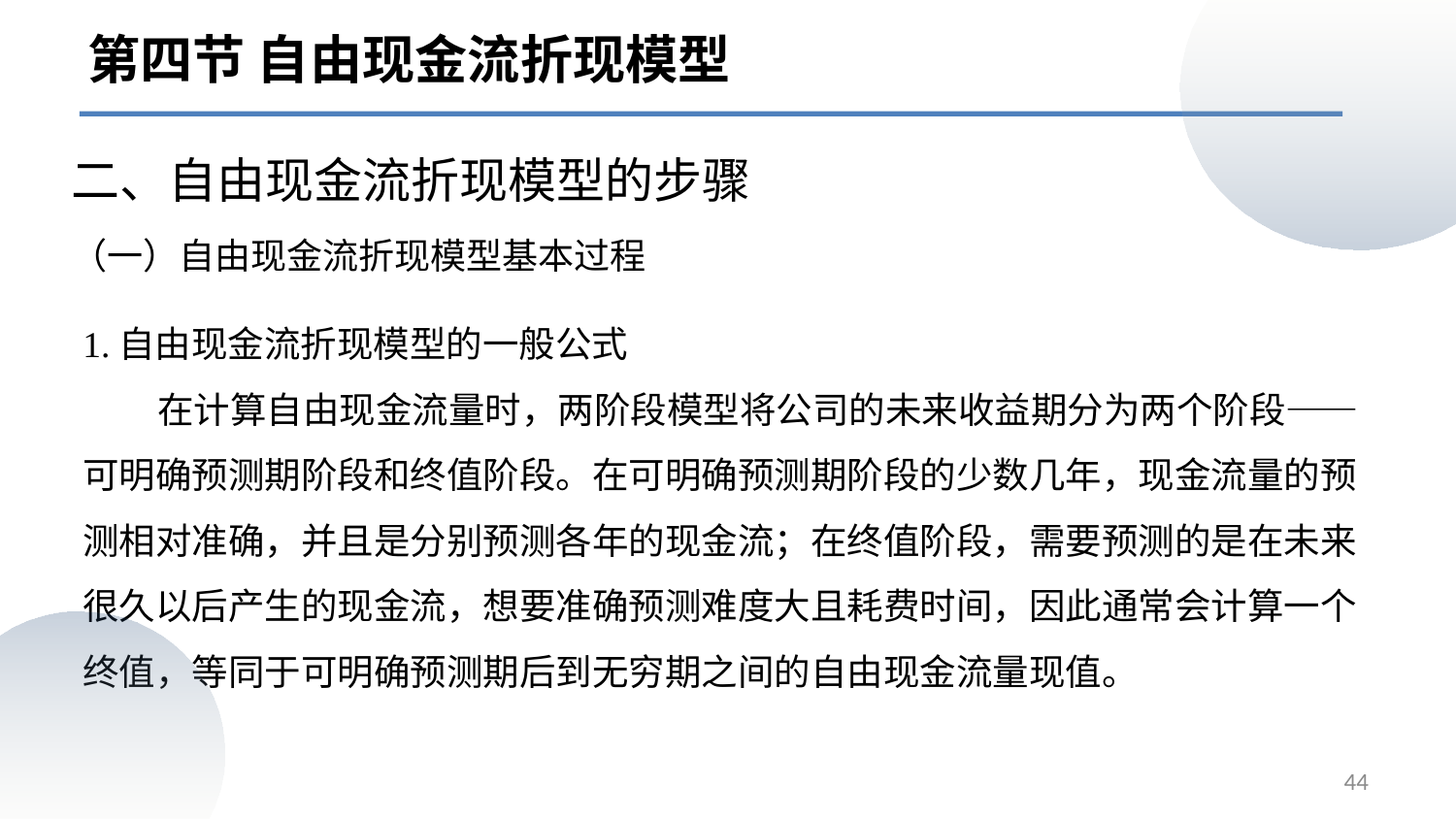

第四节 自由现金流折现模型
二、自由现金流折现模型的步骤
（一）自由现金流折现模型基本过程
1.自由现金流折现模型的一般公式
        在计算自由现金流量时，两阶段模型将公司的未来收益期分为两个阶段——可明确预测期阶段和终值阶段。在可明确预测期阶段的少数几年，现金流量的预测相对准确，并且是分别预测各年的现金流；在终值阶段，需要预测的是在未来很久以后产生的现金流，想要准确预测难度大且耗费时间，因此通常会计算一个终值，等同于可明确预测期后到无穷期之间的自由现金流量现值。

44